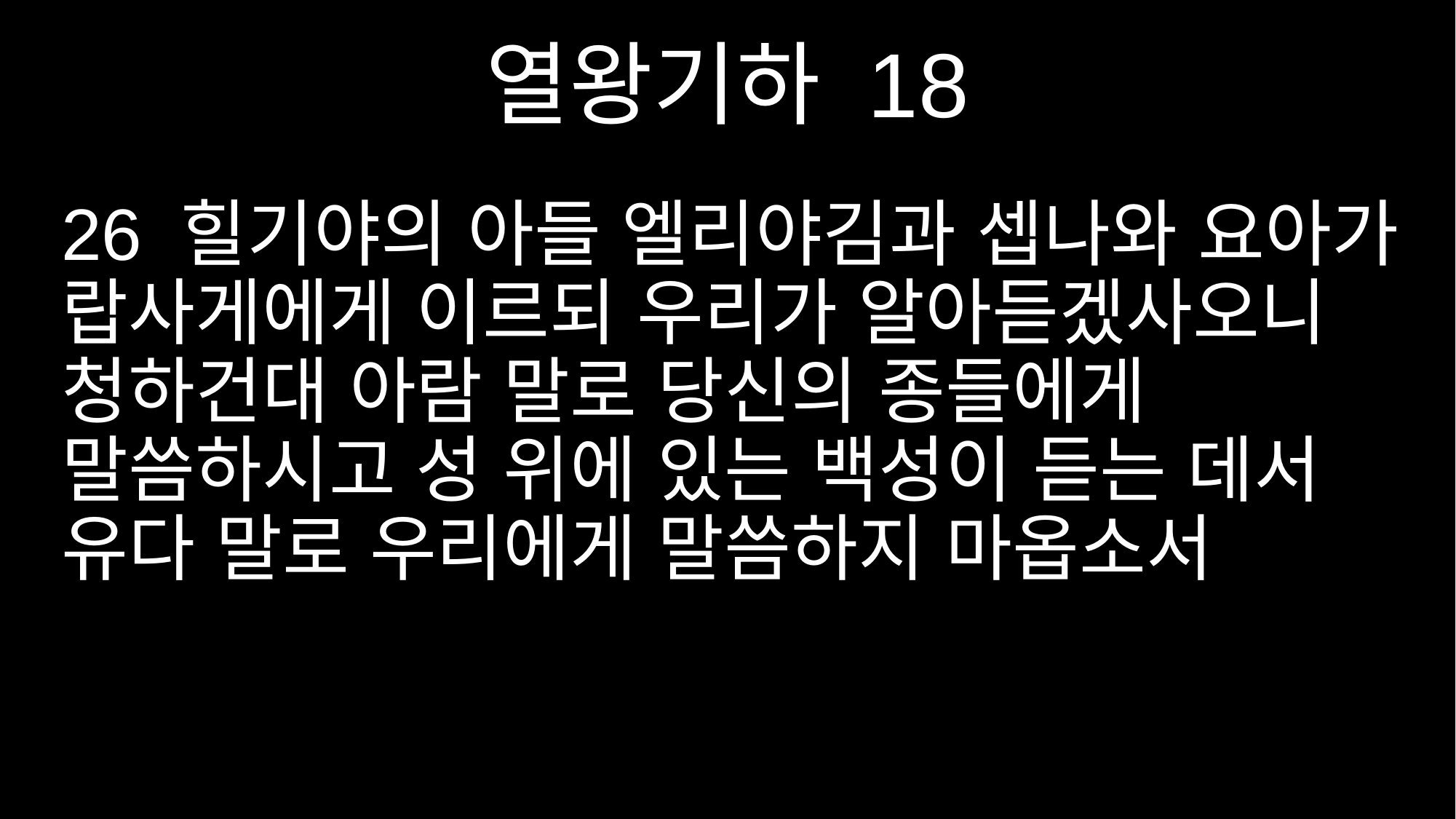

열왕기하 18
26 힐기야의 아들 엘리야김과 셉나와 요아가 랍사게에게 이르되 우리가 알아듣겠사오니 청하건대 아람 말로 당신의 종들에게 말씀하시고 성 위에 있는 백성이 듣는 데서 유다 말로 우리에게 말씀하지 마옵소서